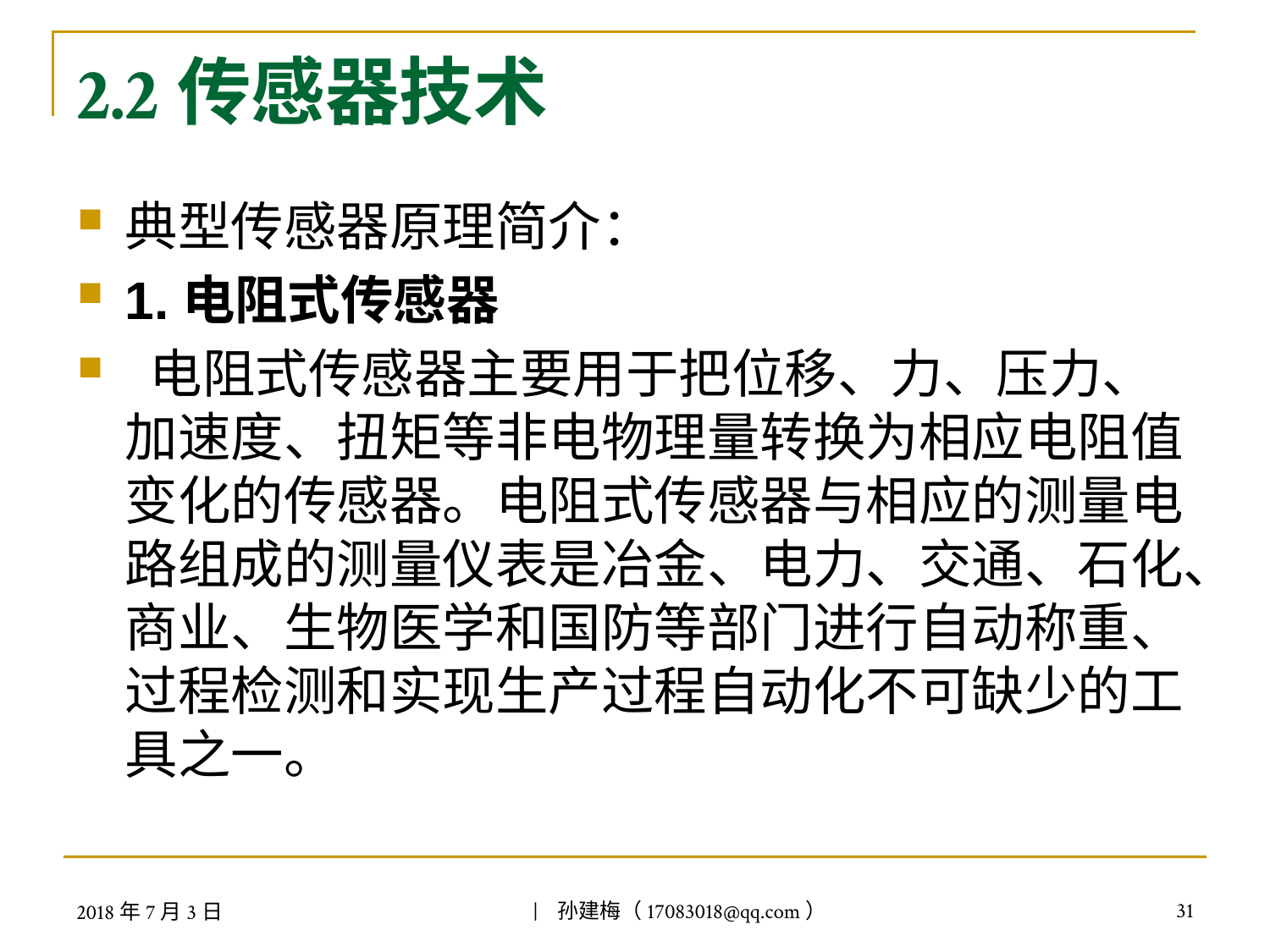

# 2.2传感器技术
典型传感器原理简介：
1.电阻式传感器
 电阻式传感器主要用于把位移、力、压力、加速度、扭矩等非电物理量转换为相应电阻值变化的传感器。电阻式传感器与相应的测量电路组成的测量仪表是冶金、电力、交通、石化、商业、生物医学和国防等部门进行自动称重、过程检测和实现生产过程自动化不可缺少的工具之一。

|   孙建梅（17083018@qq.com）
2018年7月3日
31